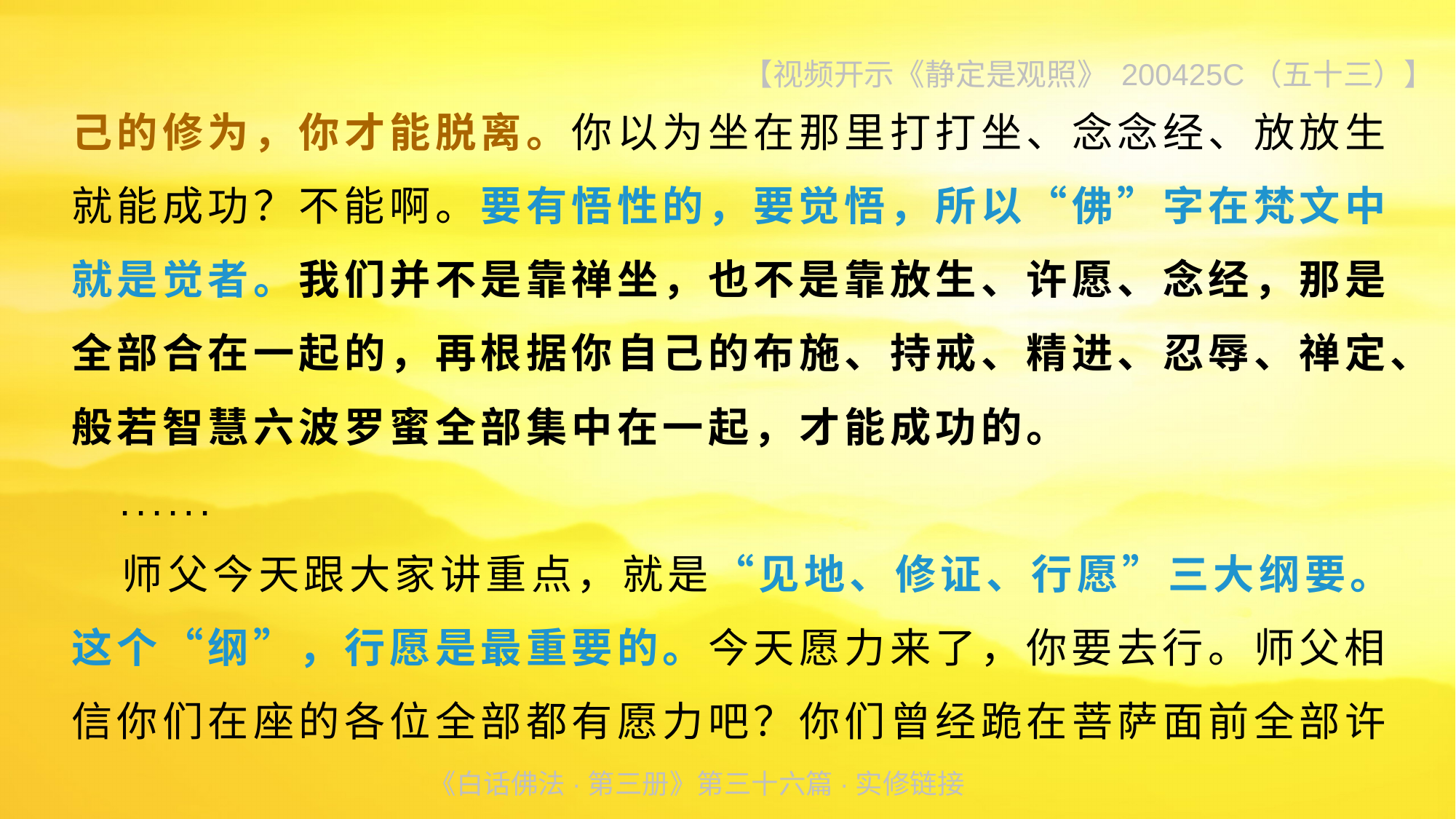

【视频开示《静定是观照》 200425C（五十三）】
己的修为，你才能脱离。你以为坐在那里打打坐、念念经、放放生就能成功？不能啊。要有悟性的，要觉悟，所以“佛”字在梵文中就是觉者。我们并不是靠禅坐，也不是靠放生、许愿、念经，那是全部合在一起的，再根据你自己的布施、持戒、精进、忍辱、禅定、般若智慧六波罗蜜全部集中在一起，才能成功的。
   ......
   师父今天跟大家讲重点，就是“见地、修证、行愿”三大纲要。这个“纲”，行愿是最重要的。今天愿力来了，你要去行。师父相信你们在座的各位全部都有愿力吧？你们曾经跪在菩萨面前全部许
《白话佛法·第三册》第三十六篇·实修链接